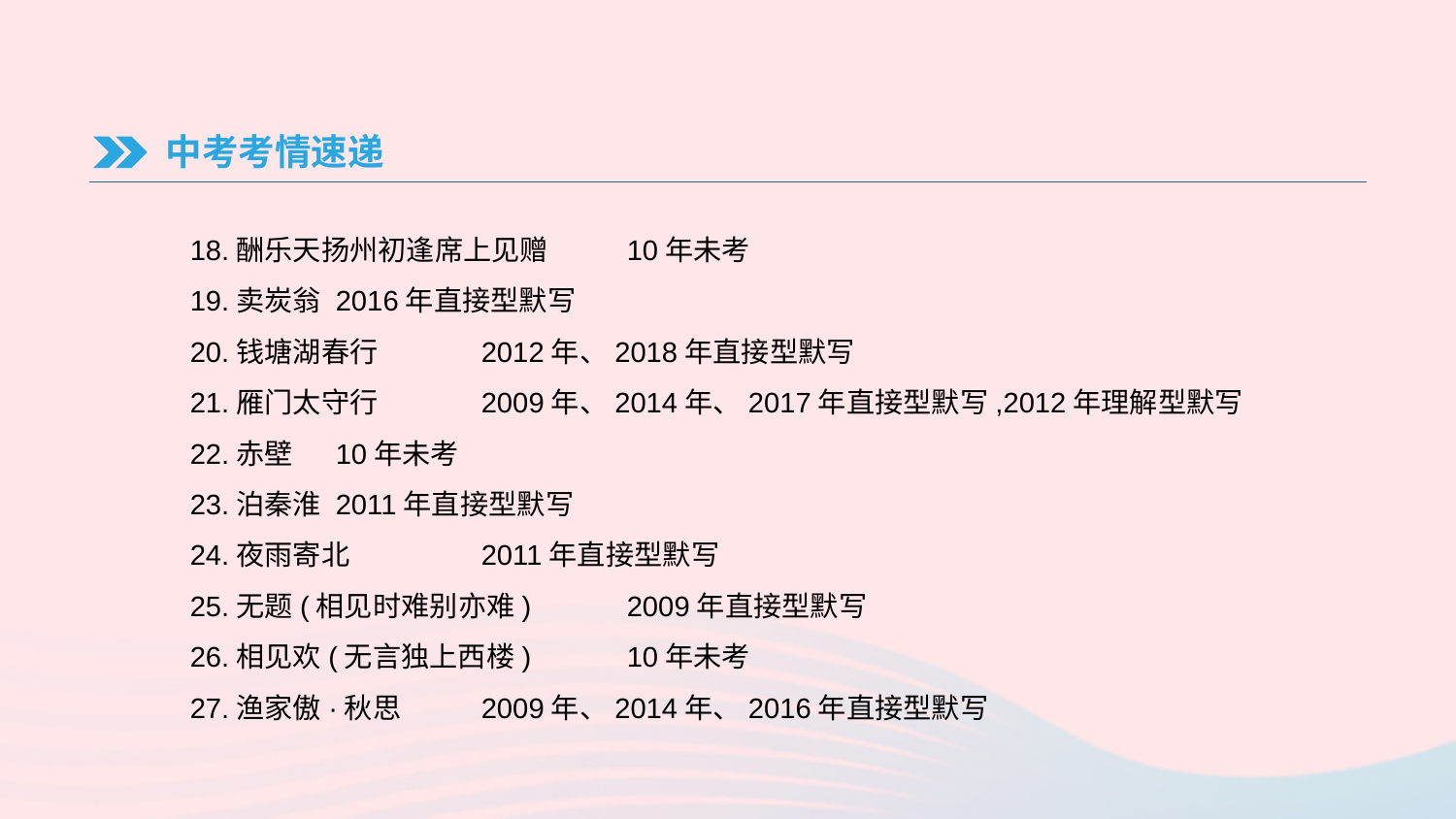

中考考情速递

18.酬乐天扬州初逢席上见赠	10年未考
19.卖炭翁	2016年直接型默写
20.钱塘湖春行	2012年、2018年直接型默写
21.雁门太守行	2009年、2014年、2017年直接型默写,2012年理解型默写
22.赤壁	10年未考
23.泊秦淮	2011年直接型默写
24.夜雨寄北	2011年直接型默写
25.无题(相见时难别亦难)	2009年直接型默写
26.相见欢(无言独上西楼)	10年未考
27.渔家傲·秋思	2009年、2014年、2016年直接型默写